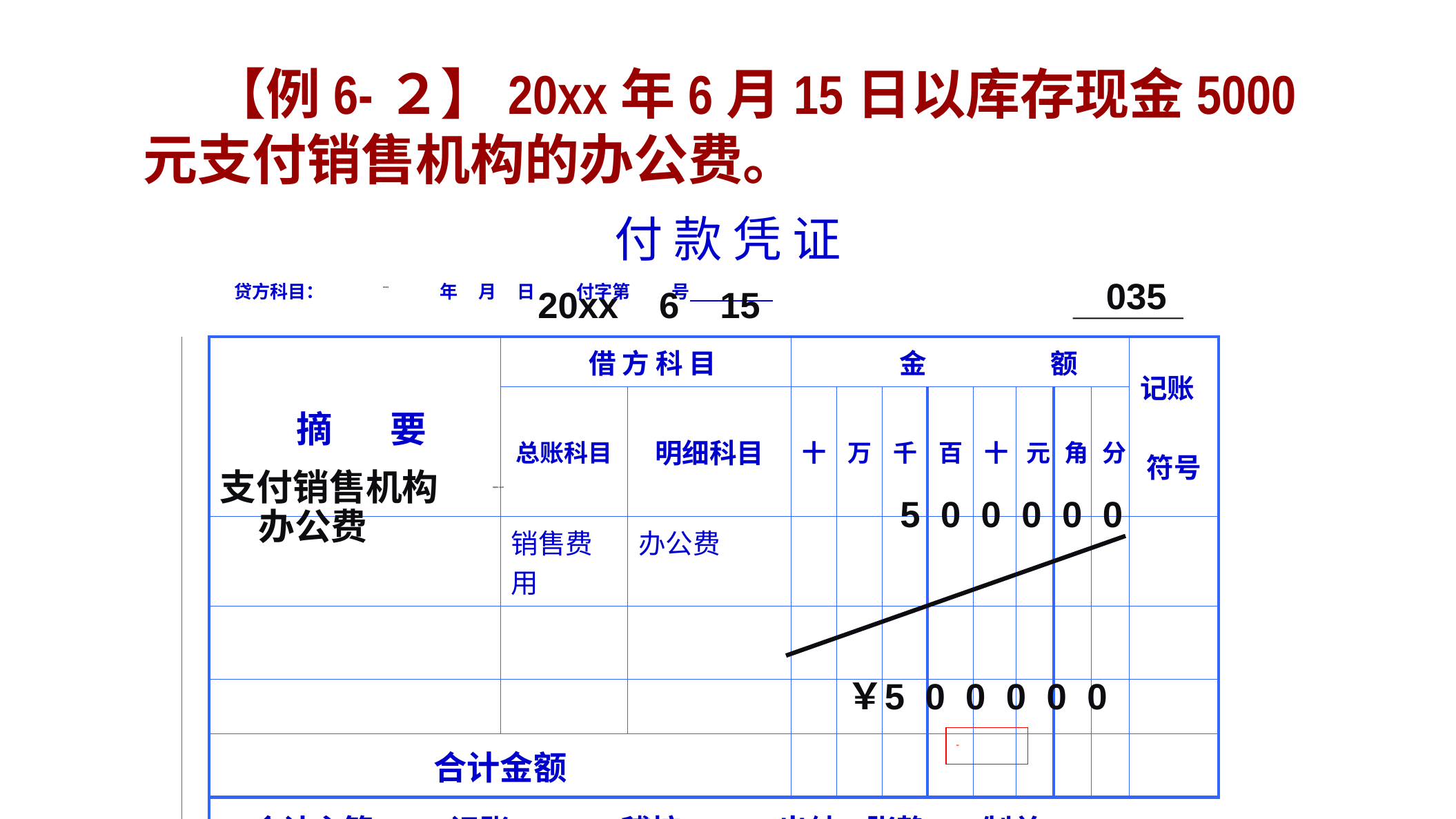

【例6-２】20xx年6月15日以库存现金5000元支付销售机构的办公费。
# 付 款 凭 证
 贷方科目：                            年     月     日          付字第          号
    035
库存现金
20xx    6    15

|  | 摘 要 | 借 方 科 目 |  | 金 额 |  |  |  |  |  |  |  | 记账 符号 |
| --- | --- | --- | --- | --- | --- | --- | --- | --- | --- | --- | --- | --- |
|  |  | 总账科目 | 明细科目 | 十 | 万 | 千 | 百 | 十 | 元 | 角 | 分 |  |
|  |  | 销售费用 | 办公费 |  |  |  |  |  |  |  |  |  |
|  |  |  |  |  |  |  |  |  |  |  |  |  |
|  |  |  |  |  |  |  |  |  |  |  |  |  |
|  | 合计金额 |  |  |  |  |  |  |  |  |  |  |  |
|  | 会计主管 记账 稽核 出纳 张静 制单 |  |  |  |  |  |  |  |  |  |  |  |
 支付销售机构办公费
 销售费用   办公费
       5  0  0  0  0  0

￥  5  0  0  0  0  0
张静